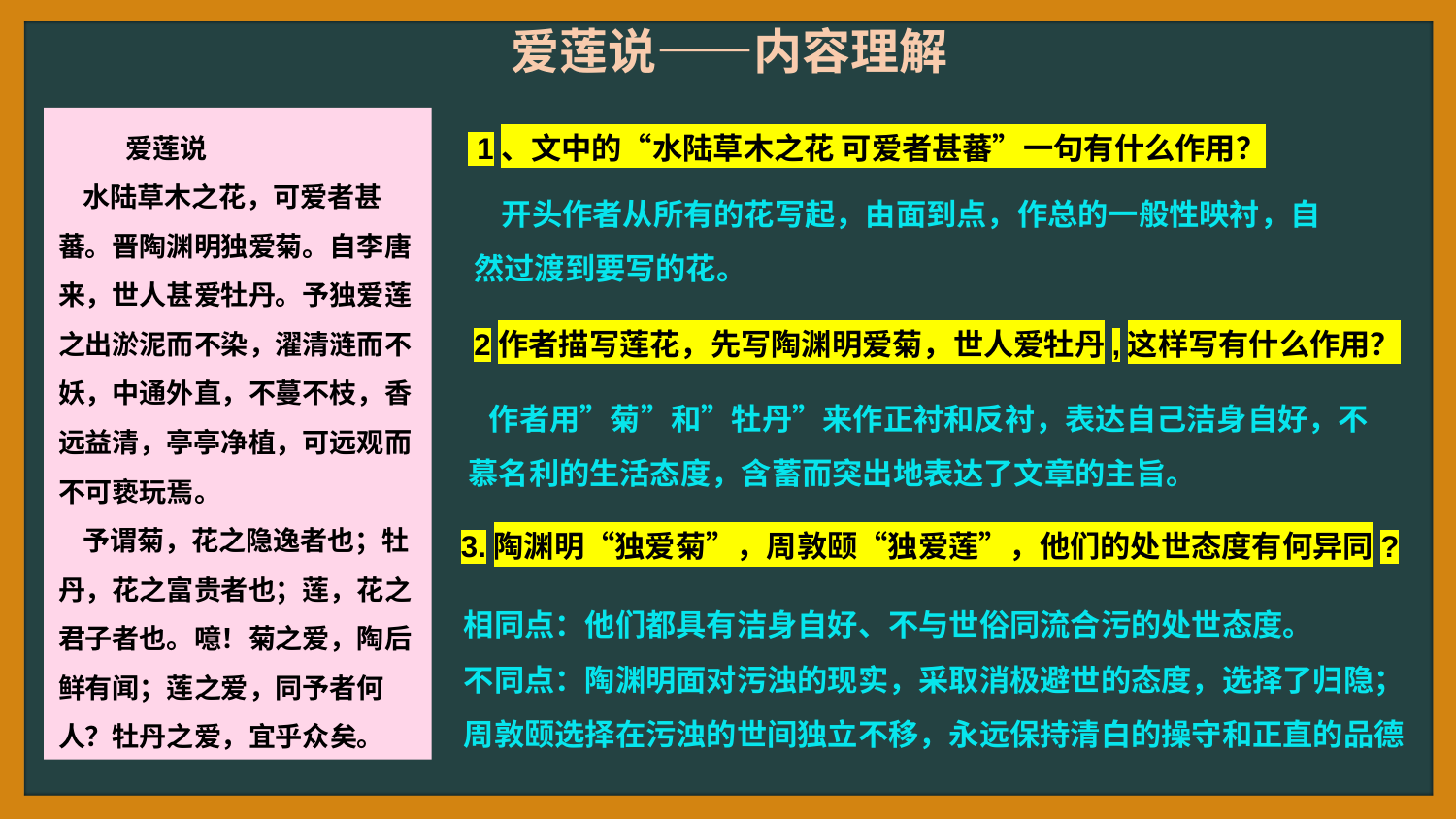

爱莲说——内容理解
 1、文中的“水陆草木之花 可爱者甚蕃”一句有什么作用？
          爱莲说
   水陆草木之花，可爱者甚蕃。晋陶渊明独爱菊。自李唐来，世人甚爱牡丹。予独爱莲之出淤泥而不染，濯清涟而不妖，中通外直，不蔓不枝，香远益清，亭亭净植，可远观而不可亵玩焉。
   予谓菊，花之隐逸者也；牡丹，花之富贵者也；莲，花之君子者也。噫！菊之爱，陶后鲜有闻；莲之爱，同予者何人？牡丹之爱，宜乎众矣。
   开头作者从所有的花写起，由面到点，作总的一般性映衬，自然过渡到要写的花。
2作者描写莲花，先写陶渊明爱菊，世人爱牡丹,这样写有什么作用？
  作者用”菊”和”牡丹”来作正衬和反衬，表达自己洁身自好，不慕名利的生活态度，含蓄而突出地表达了文章的主旨。
3.陶渊明“独爱菊”，周敦颐“独爱莲”，他们的处世态度有何异同?
相同点：他们都具有洁身自好、不与世俗同流合污的处世态度。
不同点：陶渊明面对污浊的现实，采取消极避世的态度，选择了归隐；周敦颐选择在污浊的世间独立不移，永远保持清白的操守和正直的品德